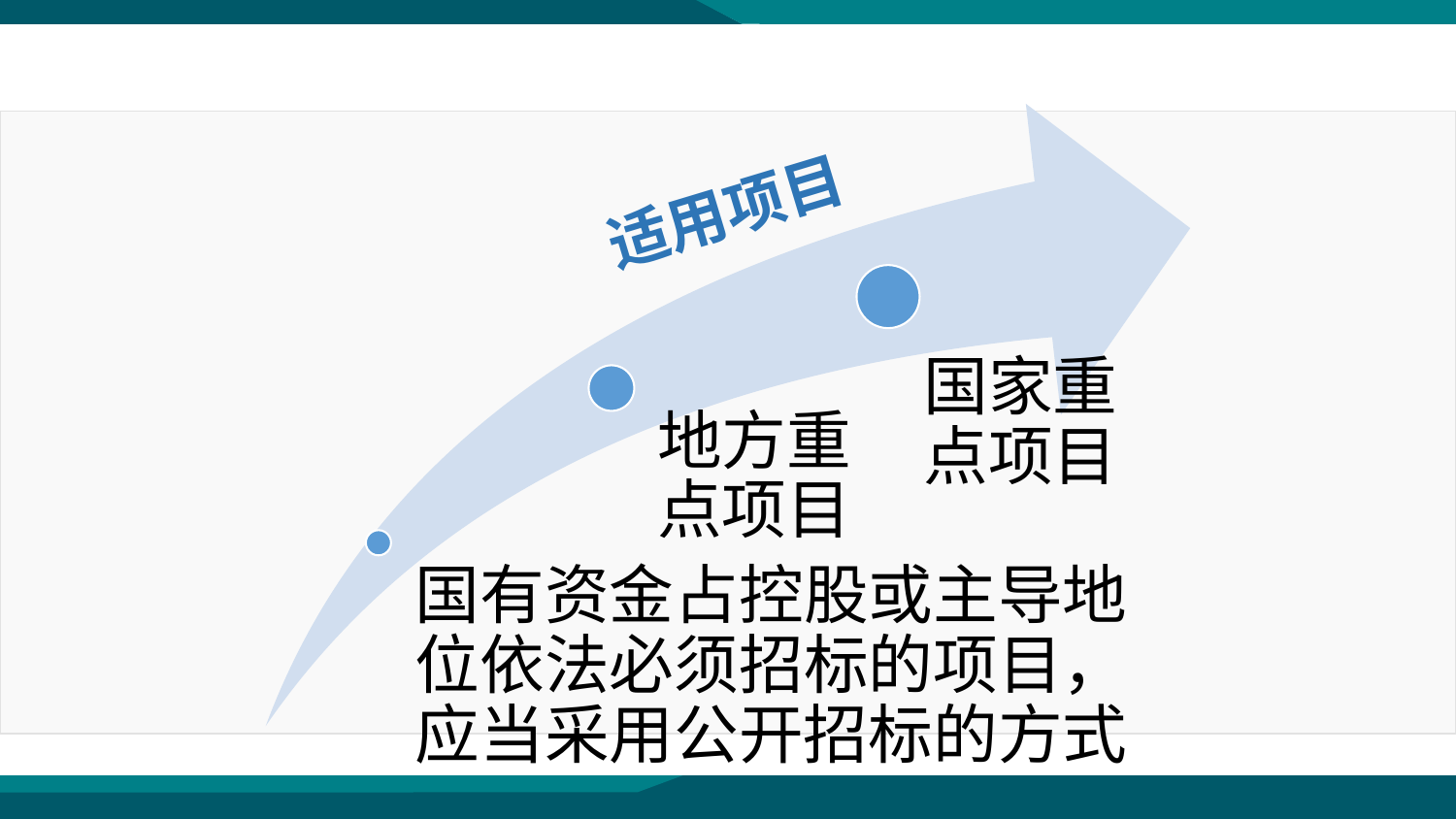

国有资金占控股或主导地位依法必须招标的项目，应当采用公开招标的方式
地方重点项目
国家重点项目
适用项目